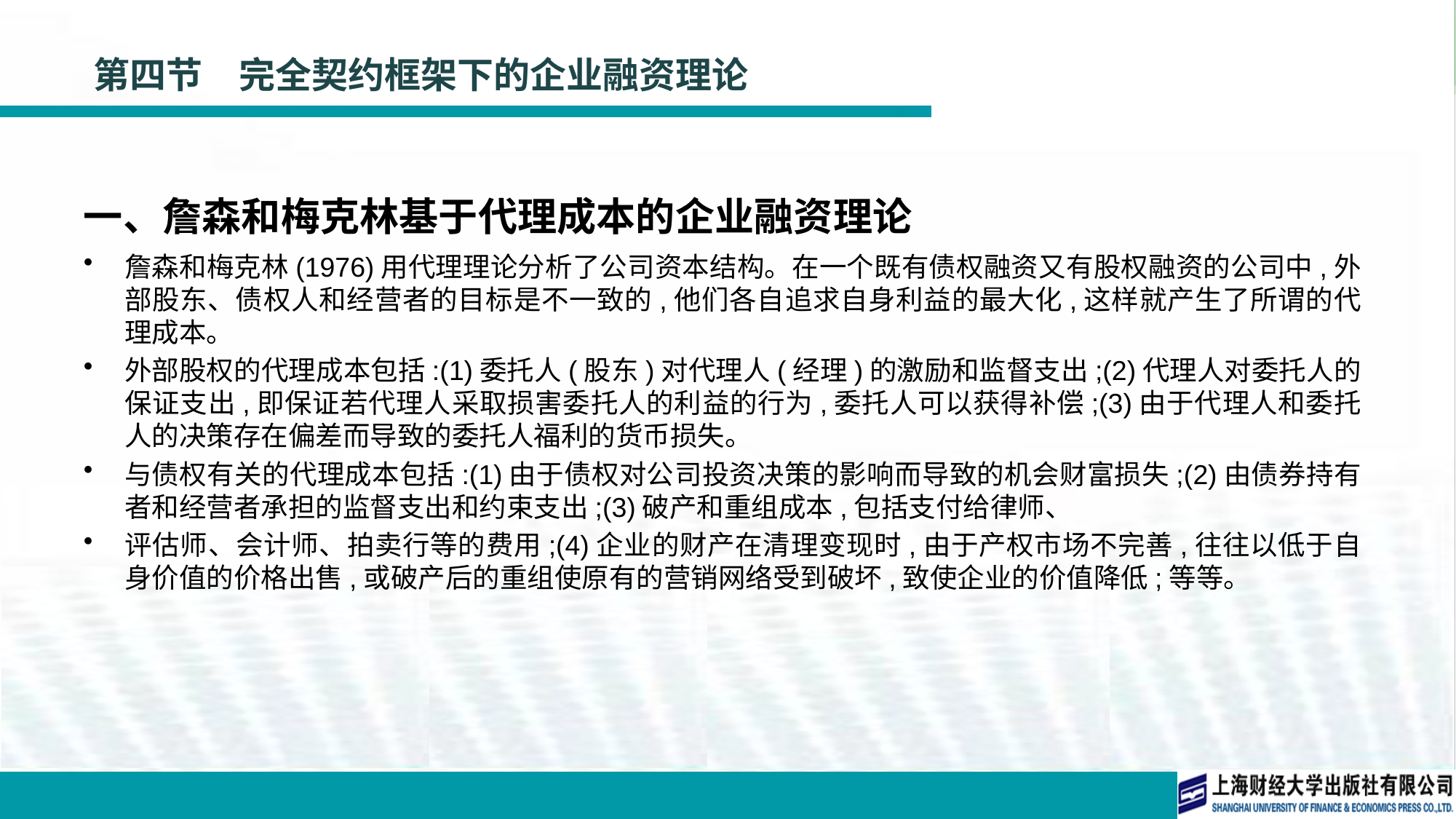

# 第四节　完全契约框架下的企业融资理论
一、詹森和梅克林基于代理成本的企业融资理论
詹森和梅克林(1976)用代理理论分析了公司资本结构。在一个既有债权融资又有股权融资的公司中,外部股东、债权人和经营者的目标是不一致的,他们各自追求自身利益的最大化,这样就产生了所谓的代理成本。
外部股权的代理成本包括:(1)委托人(股东)对代理人(经理)的激励和监督支出;(2)代理人对委托人的保证支出,即保证若代理人采取损害委托人的利益的行为,委托人可以获得补偿;(3)由于代理人和委托人的决策存在偏差而导致的委托人福利的货币损失。
与债权有关的代理成本包括:(1)由于债权对公司投资决策的影响而导致的机会财富损失;(2)由债券持有者和经营者承担的监督支出和约束支出;(3)破产和重组成本,包括支付给律师、
评估师、会计师、拍卖行等的费用;(4)企业的财产在清理变现时,由于产权市场不完善,往往以低于自身价值的价格出售,或破产后的重组使原有的营销网络受到破坏,致使企业的价值降低;等等。